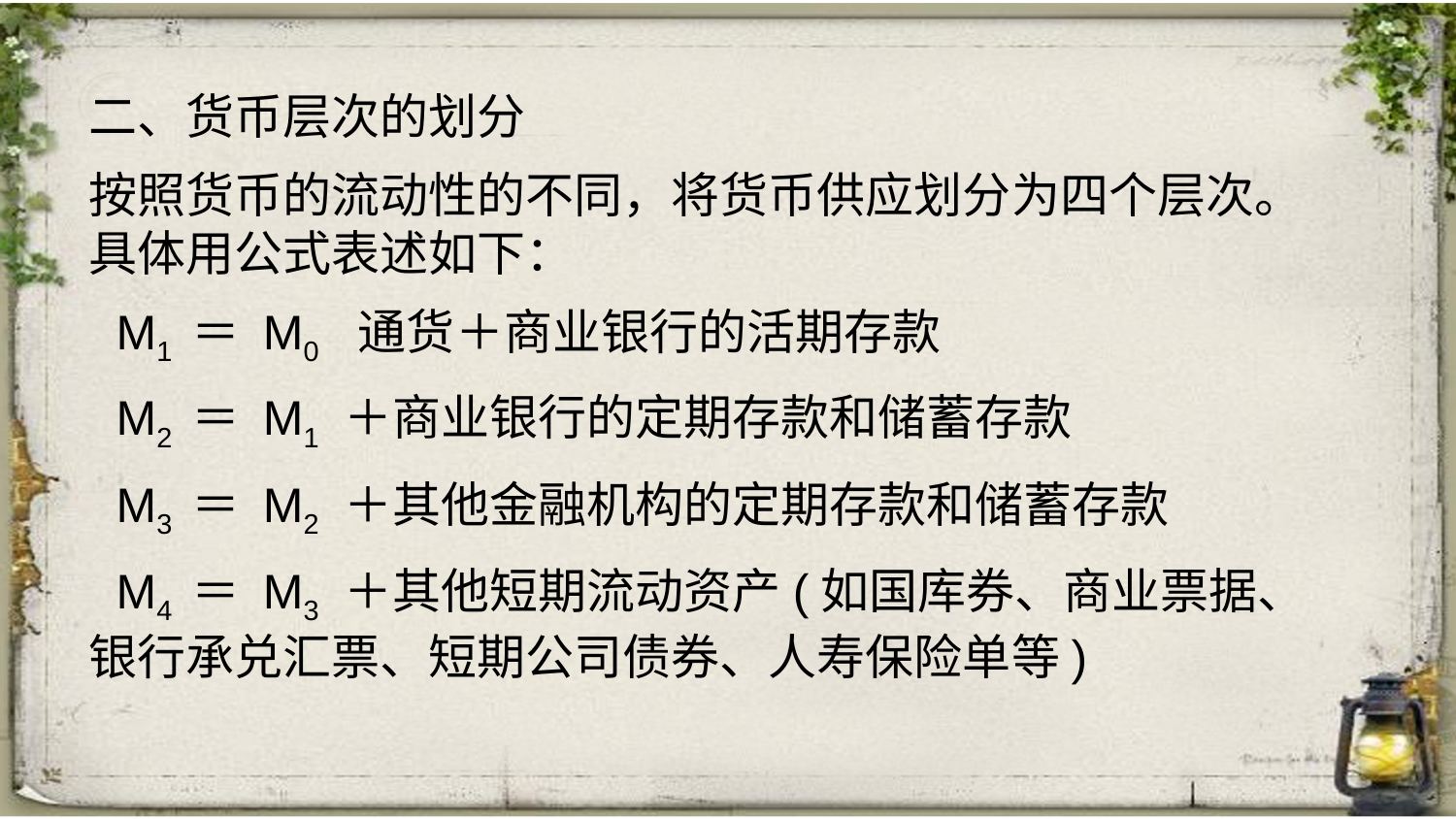

二、货币层次的划分
按照货币的流动性的不同，将货币供应划分为四个层次。具体用公式表述如下：
  M1 ＝ M0  通货＋商业银行的活期存款
  M2 ＝ M1 ＋商业银行的定期存款和储蓄存款
  M3 ＝ M2 ＋其他金融机构的定期存款和储蓄存款
  M4 ＝ M3 ＋其他短期流动资产(如国库券、商业票据、银行承兑汇票、短期公司债券、人寿保险单等)